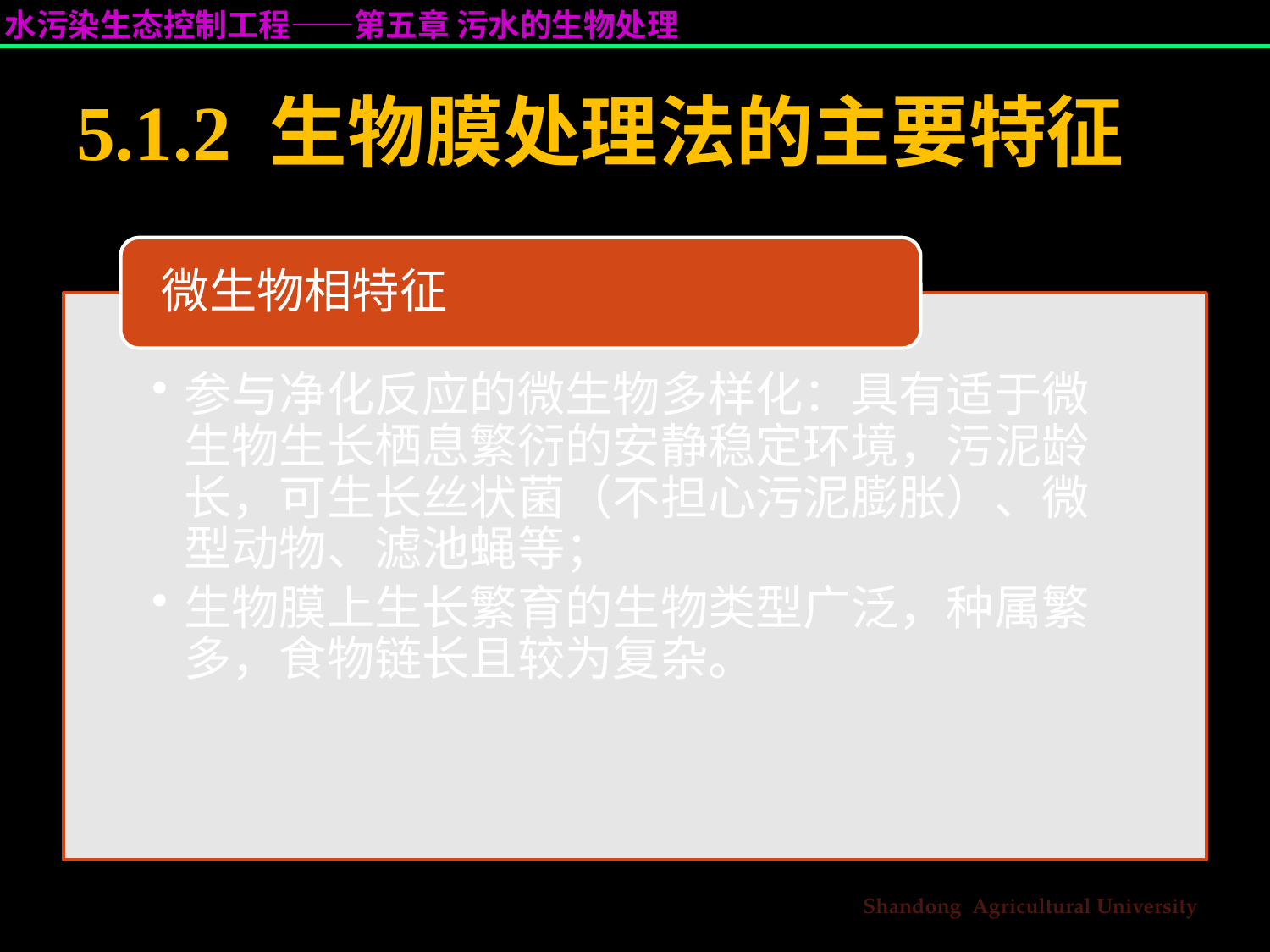

# 5.1.2 生物膜处理法的主要特征
参与净化反应的微生物多样化：具有适于微生物生长栖息繁衍的安静稳定环境，污泥龄长，可生长丝状菌（不担心污泥膨胀）、微型动物、滤池蝇等；
生物膜上生长繁育的生物类型广泛，种属繁多，食物链长且较为复杂。
微生物相特征